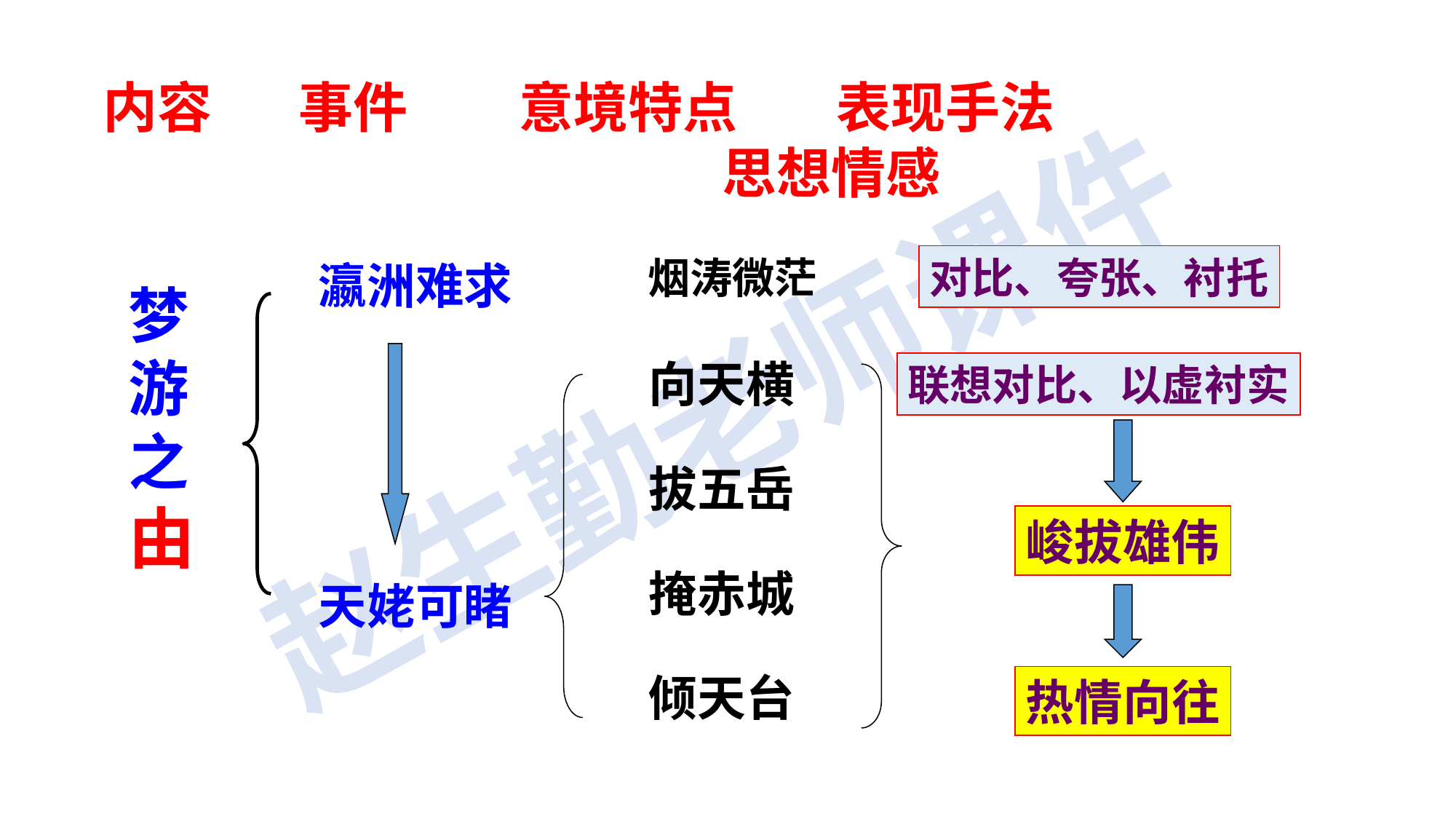

内容       事件         意境特点        表现手法
                                                 思想情感
瀛洲难求

天姥可睹
烟涛微茫
对比、夸张、衬托
梦游之由

联想对比、以虚衬实
向天横

拔五岳

掩赤城

倾天台

峻拔雄伟

热情向往